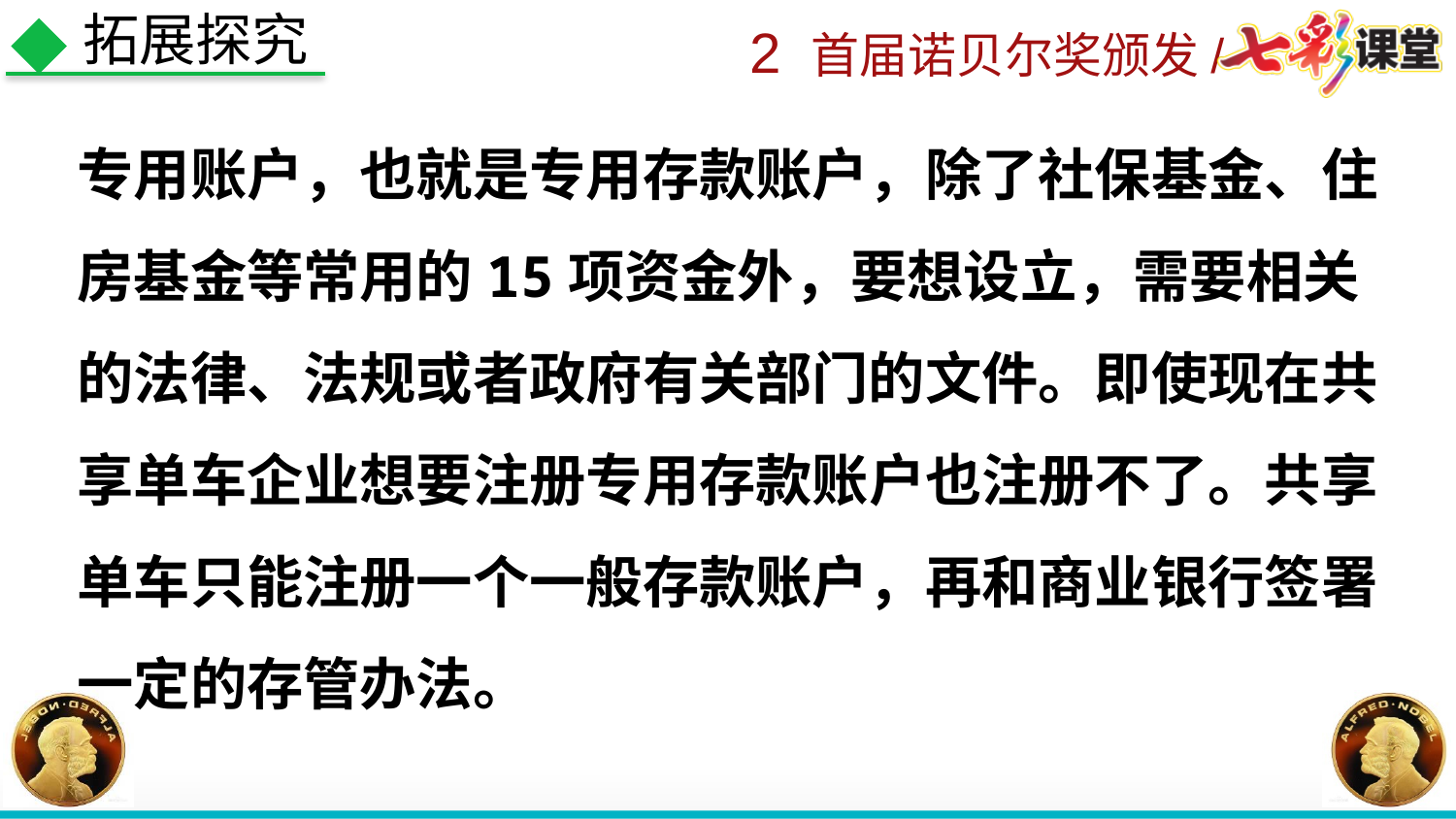

拓展探究

专用账户，也就是专用存款账户，除了社保基金、住房基金等常用的15项资金外，要想设立，需要相关的法律、法规或者政府有关部门的文件。即使现在共享单车企业想要注册专用存款账户也注册不了。共享单车只能注册一个一般存款账户，再和商业银行签署一定的存管办法。